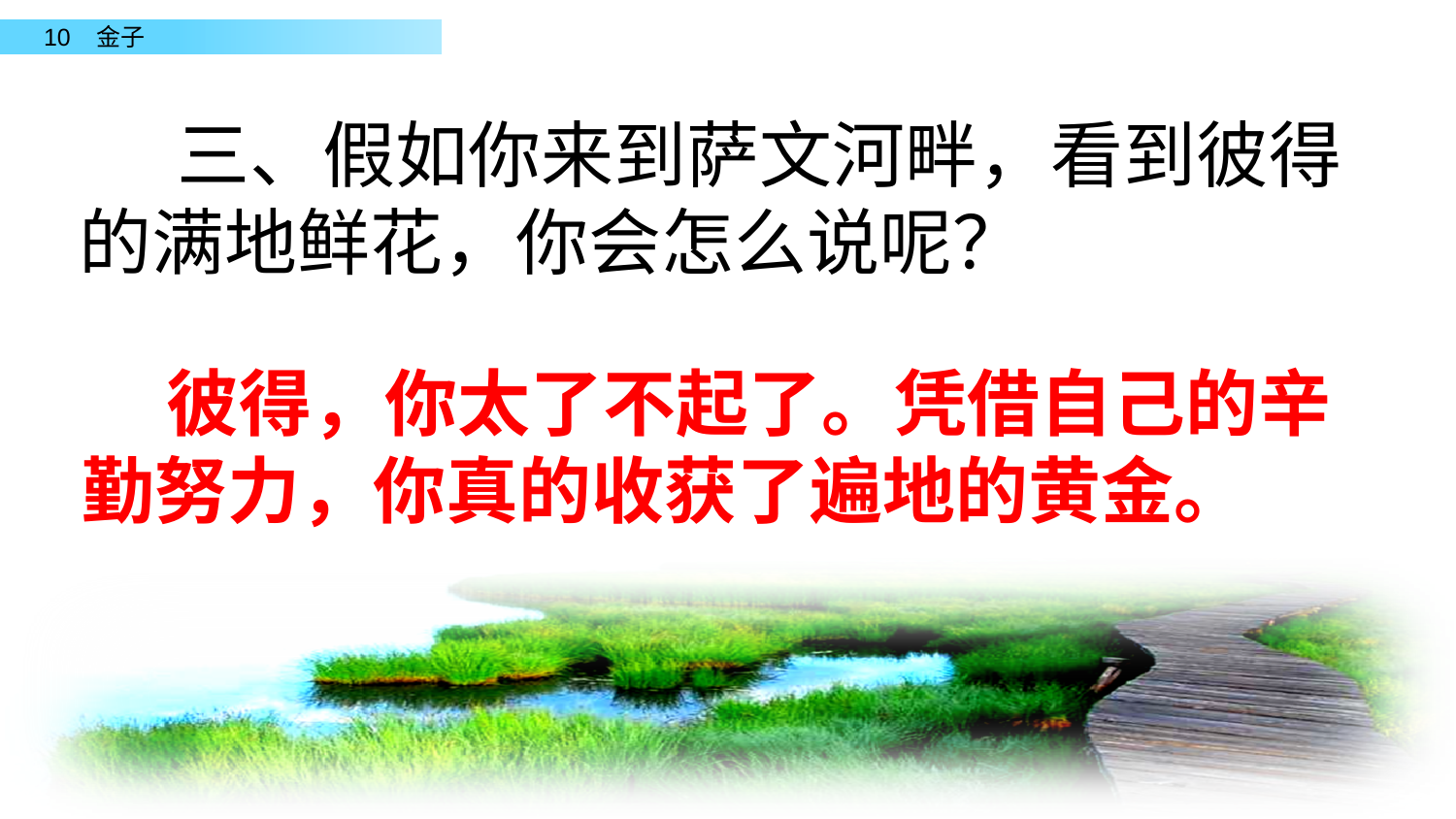

三、假如你来到萨文河畔，看到彼得的满地鲜花，你会怎么说呢？
    彼得，你太了不起了。凭借自己的辛勤努力，你真的收获了遍地的黄金。